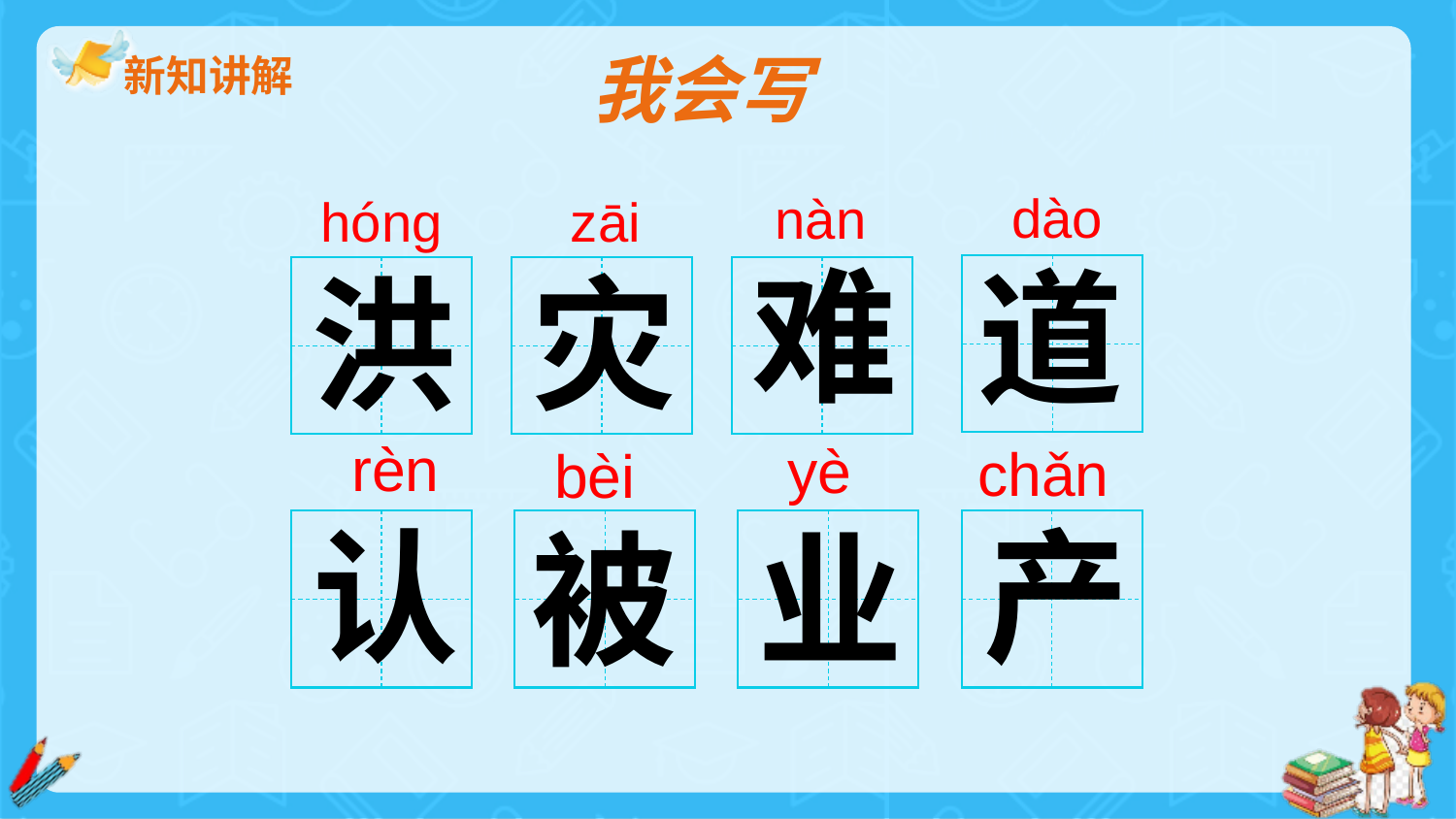

我会写
新知讲解
https://www.ypppt.com/
dào
nàn
hóng
zāi
难
道
灾
洪

rèn
yè
chǎn
bèi
认
产
被
业